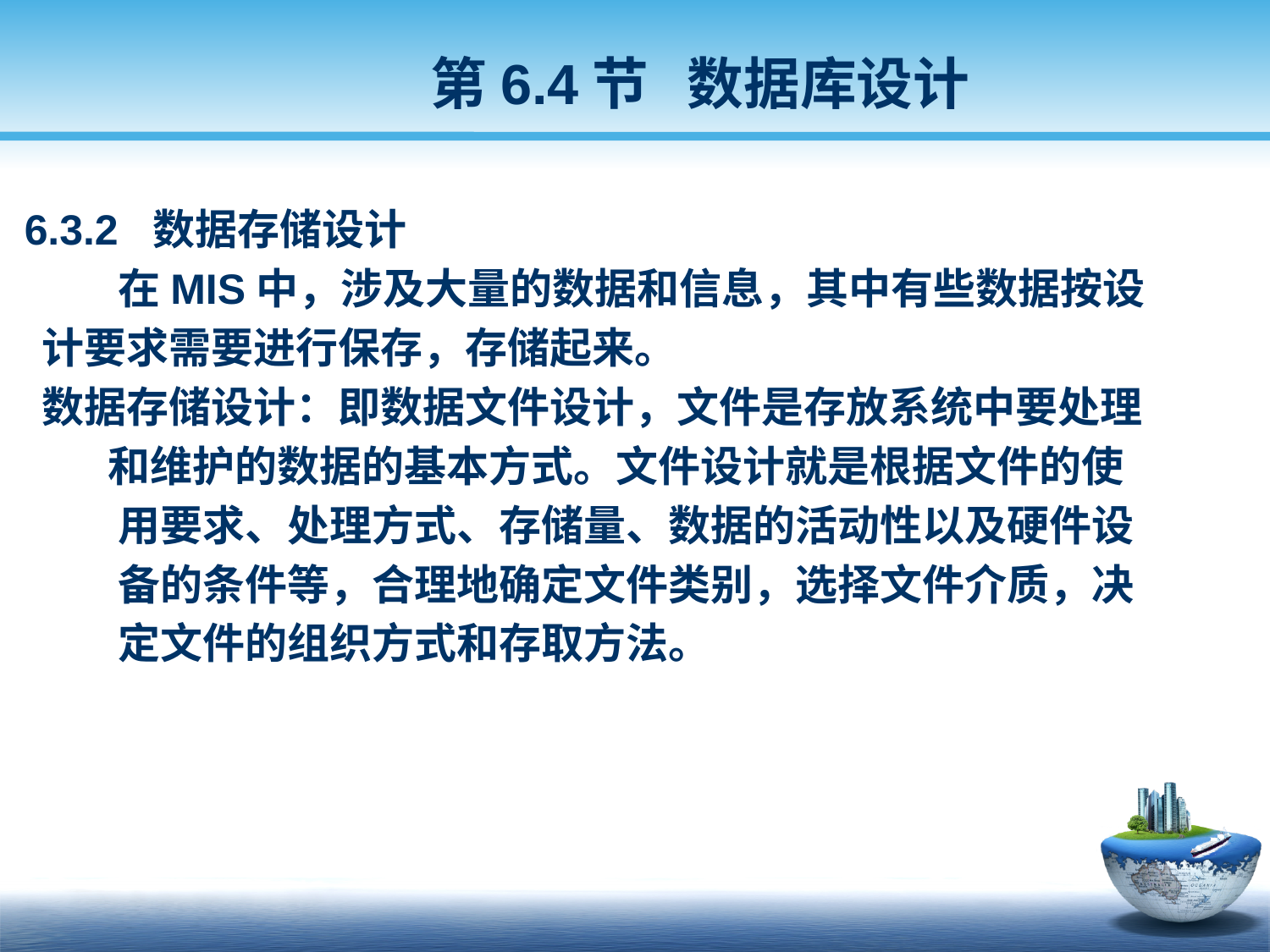

第6.4节   数据库设计
 6.3.2  数据存储设计
          在MIS中，涉及大量的数据和信息，其中有些数据按设
  计要求需要进行保存，存储起来。
  数据存储设计：即数据文件设计，文件是存放系统中要处理
         和维护的数据的基本方式。文件设计就是根据文件的使
          用要求、处理方式、存储量、数据的活动性以及硬件设
          备的条件等，合理地确定文件类别，选择文件介质，决
          定文件的组织方式和存取方法。